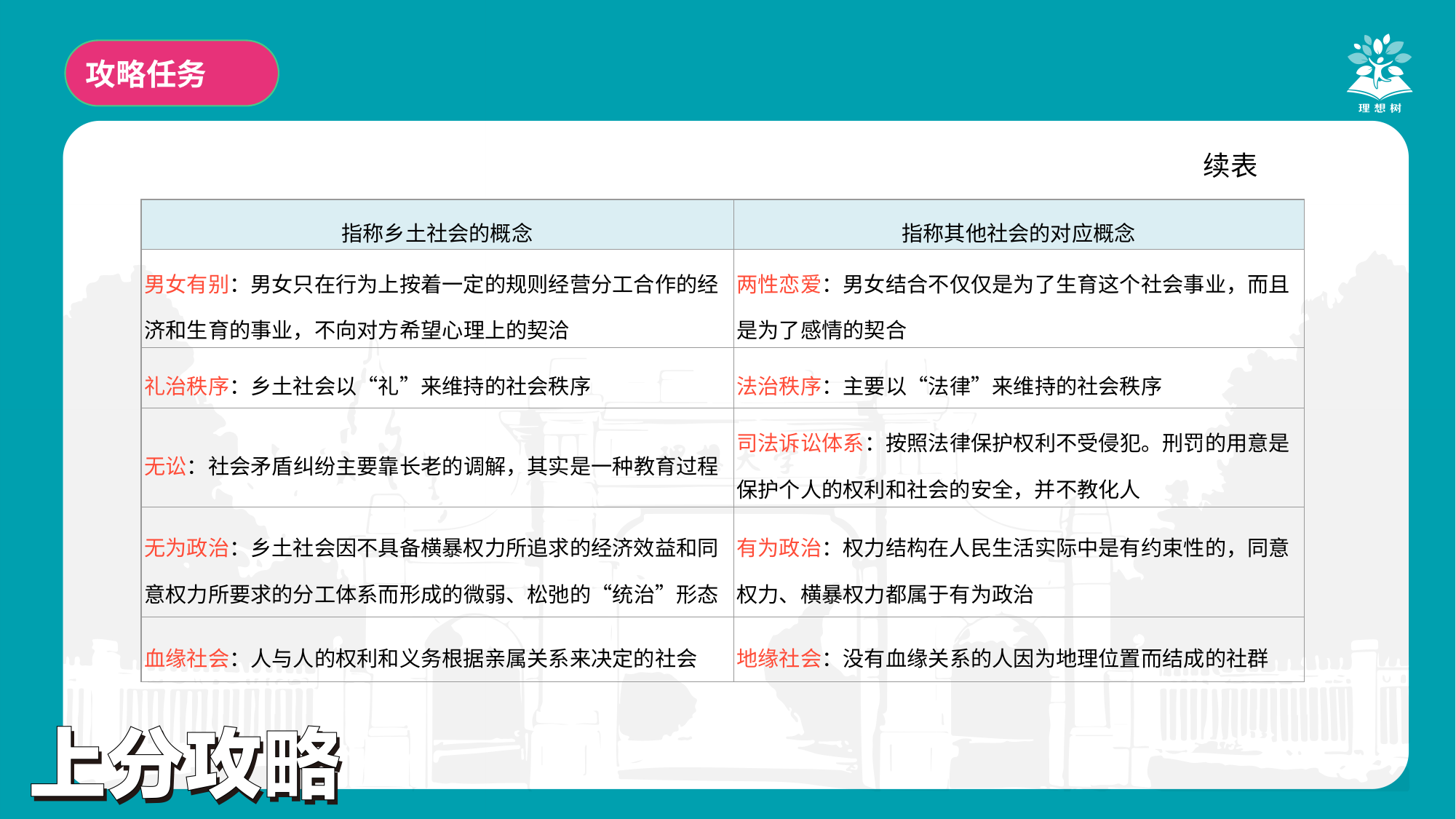

攻略任务
续表
| 指称乡土社会的概念 | 指称其他社会的对应概念 |
| --- | --- |
| 男女有别：男女只在行为上按着一定的规则经营分工合作的经济和生育的事业，不向对方希望心理上的契洽 | 两性恋爱：男女结合不仅仅是为了生育这个社会事业，而且是为了感情的契合 |
| 礼治秩序：乡土社会以“礼”来维持的社会秩序 | 法治秩序：主要以“法律”来维持的社会秩序 |
| 无讼：社会矛盾纠纷主要靠长老的调解，其实是一种教育过程 | 司法诉讼体系：按照法律保护权利不受侵犯。刑罚的用意是保护个人的权利和社会的安全，并不教化人 |
| 无为政治：乡土社会因不具备横暴权力所追求的经济效益和同意权力所要求的分工体系而形成的微弱、松弛的“统治”形态 | 有为政治：权力结构在人民生活实际中是有约束性的，同意权力、横暴权力都属于有为政治 |
| 血缘社会：人与人的权利和义务根据亲属关系来决定的社会 | 地缘社会：没有血缘关系的人因为地理位置而结成的社群 |